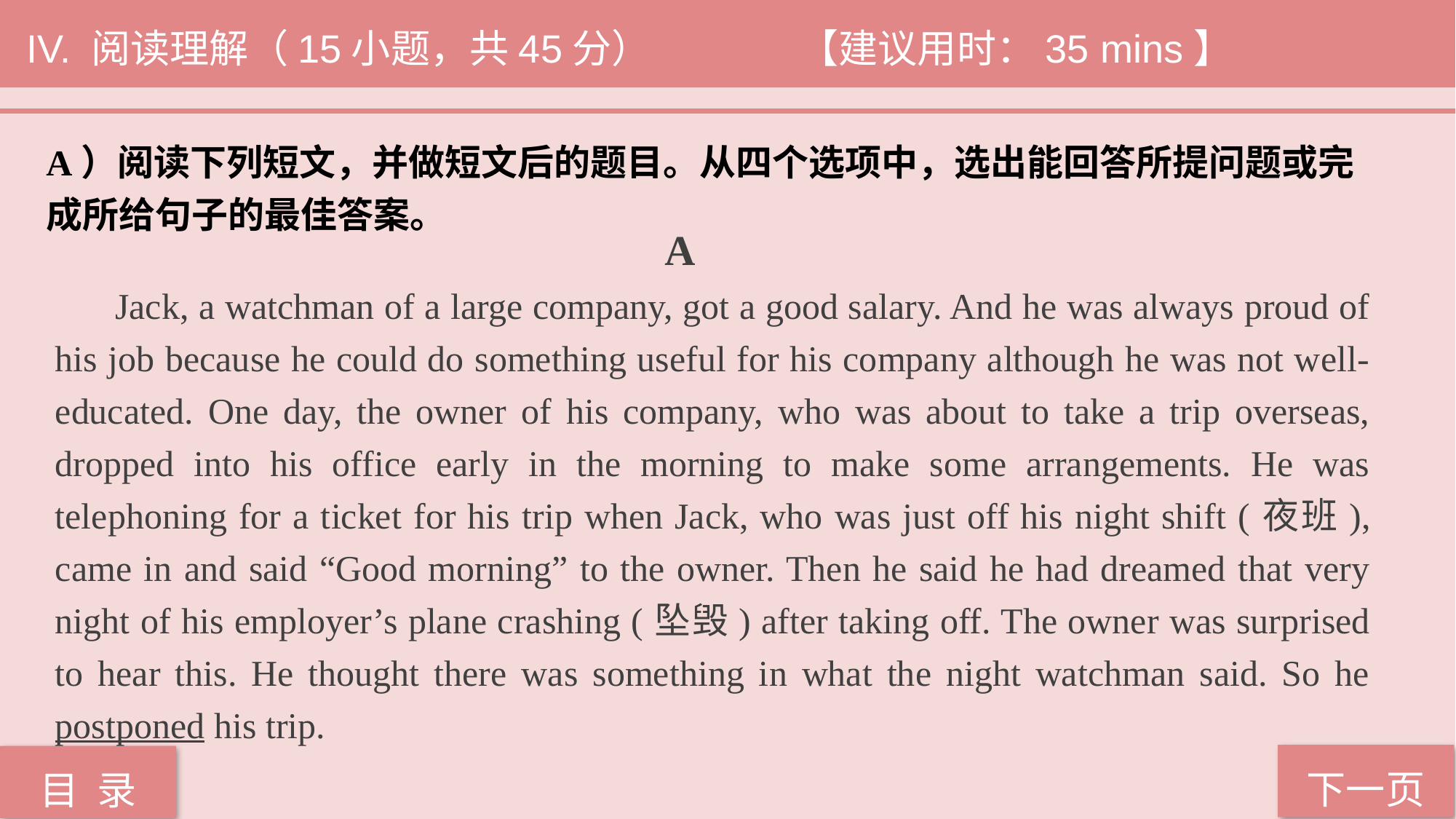

IV. 阅读理解（15小题，共45分） 		 【建议用时：35 mins】
A）阅读下列短文，并做短文后的题目。从四个选项中，选出能回答所提问题或完
成所给句子的最佳答案。
                                                                   A
      Jack, a watchman of a large company, got a good salary. And he was always proud of his job because he could do something useful for his company although he was not well-educated. One day, the owner of his company, who was about to take a trip overseas, dropped into his office early in the morning to make some arrangements. He was telephoning for a ticket for his trip when Jack, who was just off his night shift (夜班), came in and said “Good morning” to the owner. Then he said he had dreamed that very night of his employer’s plane crashing (坠毁) after taking off. The owner was surprised to hear this. He thought there was something in what the night watchman said. So he postponed his trip.